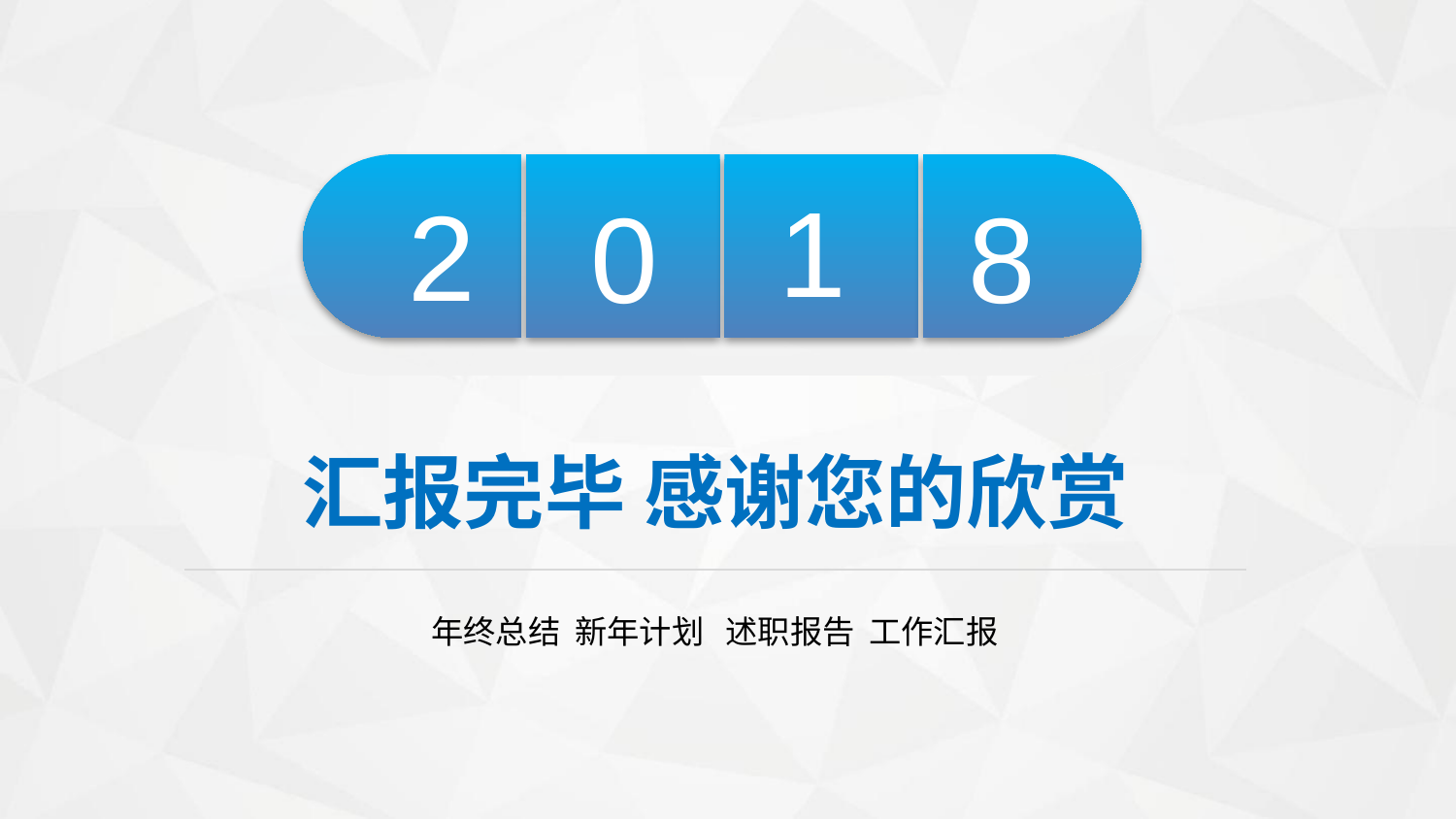

1
2
0
8

汇报完毕 感谢您的欣赏
年终总结  新年计划   述职报告  工作汇报